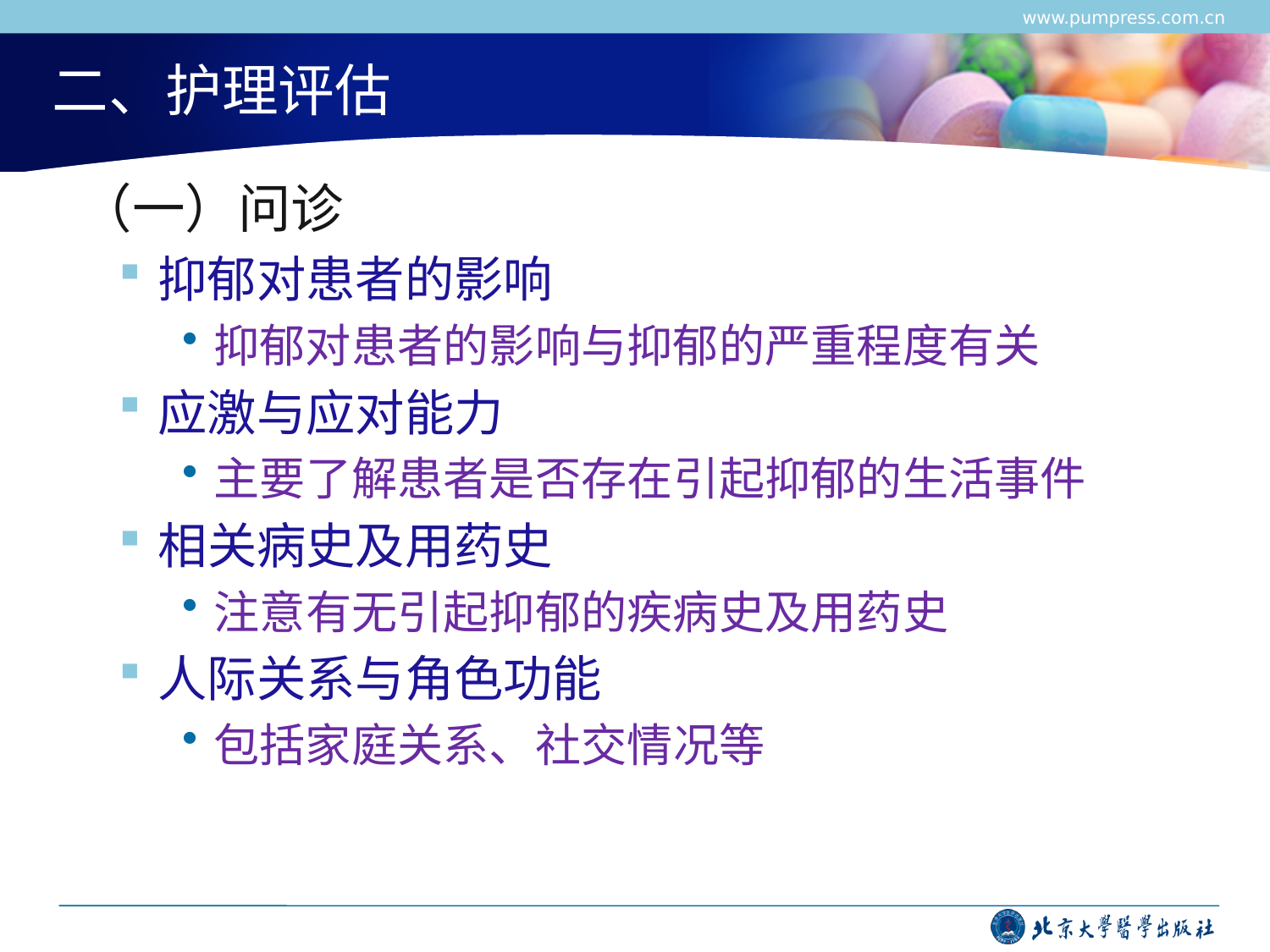

www.pumpress.com.cn
# 二、护理评估
 （一）问诊
抑郁对患者的影响
抑郁对患者的影响与抑郁的严重程度有关
应激与应对能力
主要了解患者是否存在引起抑郁的生活事件
相关病史及用药史
注意有无引起抑郁的疾病史及用药史
人际关系与角色功能
包括家庭关系、社交情况等